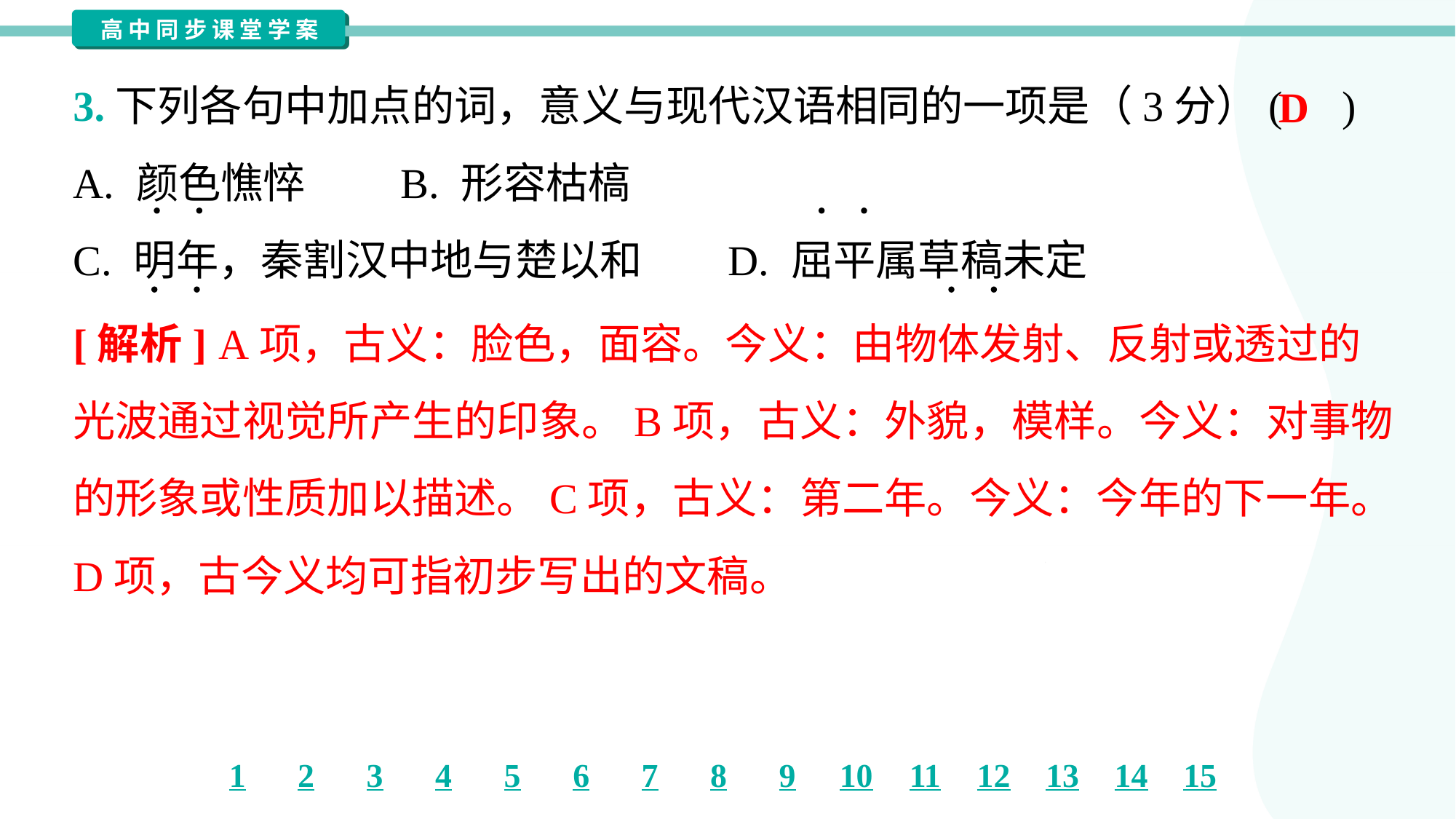

3.下列各句中加点的词，意义与现代汉语相同的一项是（3分）(     )
D
A. 颜色憔悴	B. 形容枯槁
C. 明年，秦割汉中地与楚以和	D. 屈平属草稿未定

[解析] A项，古义：脸色，面容。今义：由物体发射、反射或透过的
光波通过视觉所产生的印象。B项，古义：外貌，模样。今义：对事物
的形象或性质加以描述。C项，古义：第二年。今义：今年的下一年。
D项，古今义均可指初步写出的文稿。